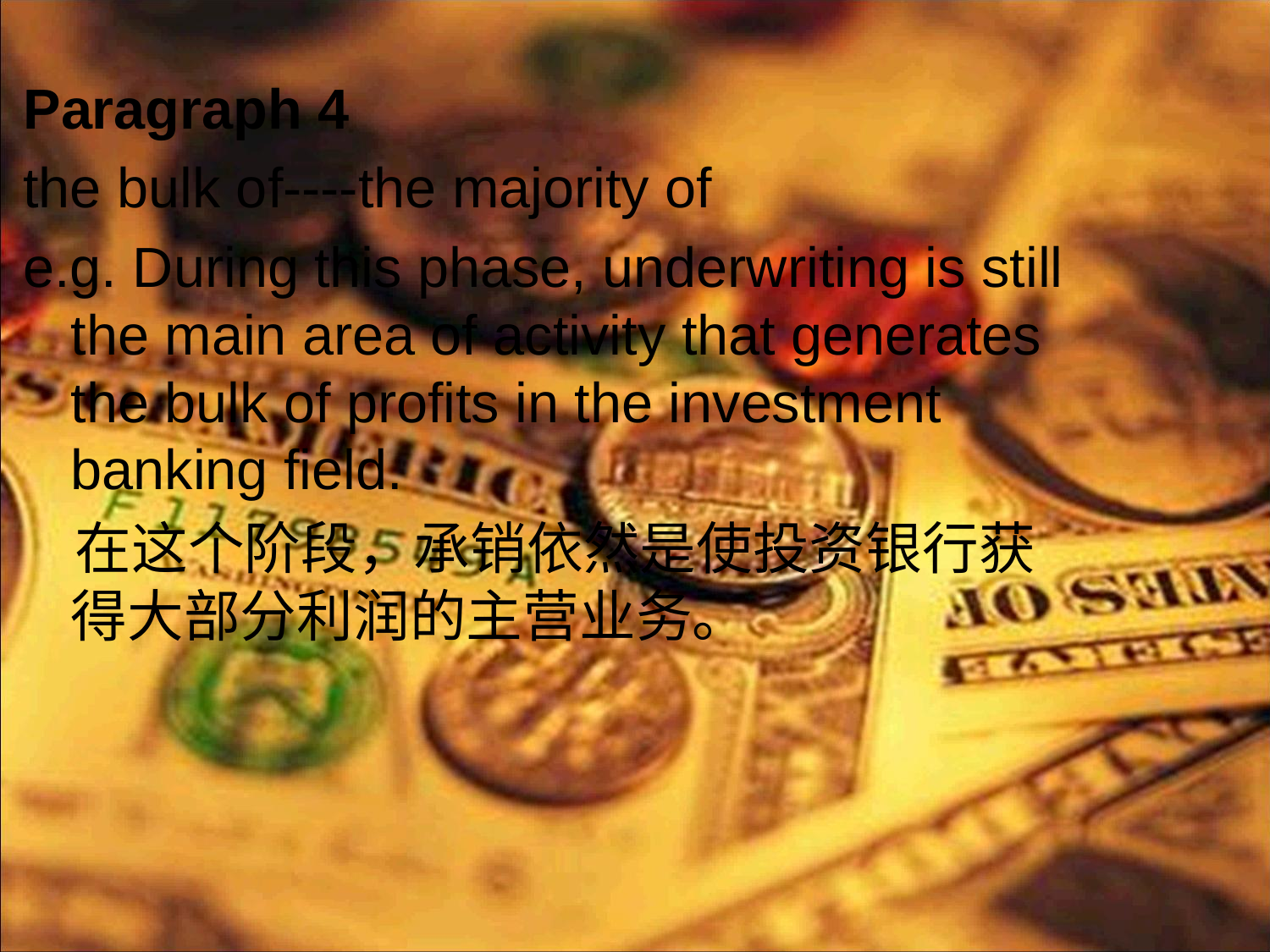

Paragraph 4
the bulk of----the majority of
e.g. During this phase, underwriting is still the main area of activity that generates the bulk of profits in the investment banking field.
   在这个阶段，承销依然是使投资银行获得大部分利润的主营业务。